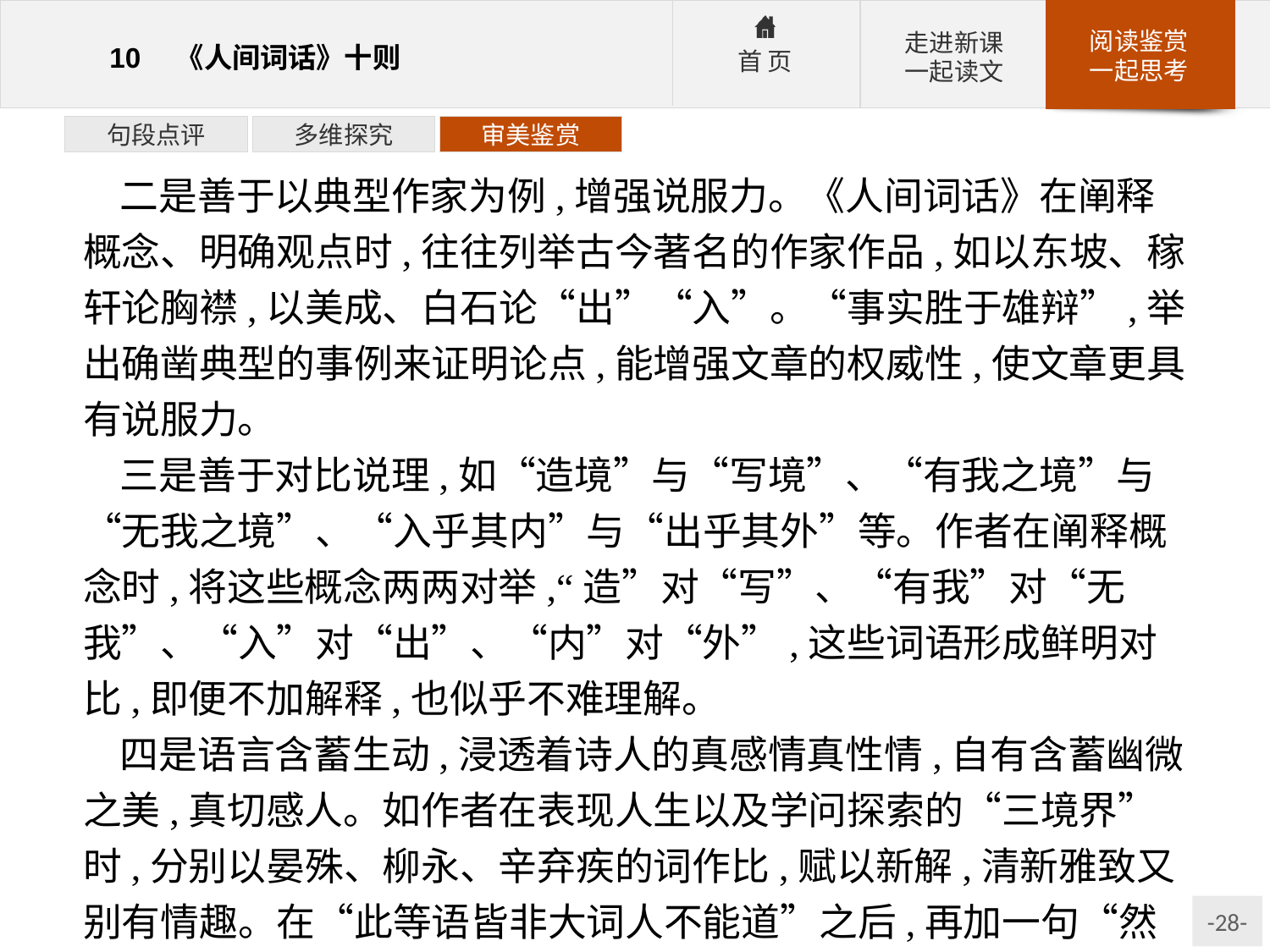

句段点评
多维探究
审美鉴赏
二是善于以典型作家为例,增强说服力。《人间词话》在阐释概念、明确观点时,往往列举古今著名的作家作品,如以东坡、稼轩论胸襟,以美成、白石论“出”“入”。“事实胜于雄辩”,举出确凿典型的事例来证明论点,能增强文章的权威性,使文章更具有说服力。
三是善于对比说理,如“造境”与“写境”、“有我之境”与“无我之境”、“入乎其内”与“出乎其外”等。作者在阐释概念时,将这些概念两两对举,“造”对“写”、“有我”对“无我”、“入”对“出”、“内”对“外”,这些词语形成鲜明对比,即便不加解释,也似乎不难理解。
四是语言含蓄生动,浸透着诗人的真感情真性情,自有含蓄幽微之美,真切感人。如作者在表现人生以及学问探索的“三境界”时,分别以晏殊、柳永、辛弃疾的词作比,赋以新解,清新雅致又别有情趣。在“此等语皆非大词人不能道”之后,再加一句“然遽以此意解释诸词,恐为晏、欧诸公所不许也”,幽默诙谐,让人读后会悟其意而忍俊不禁。